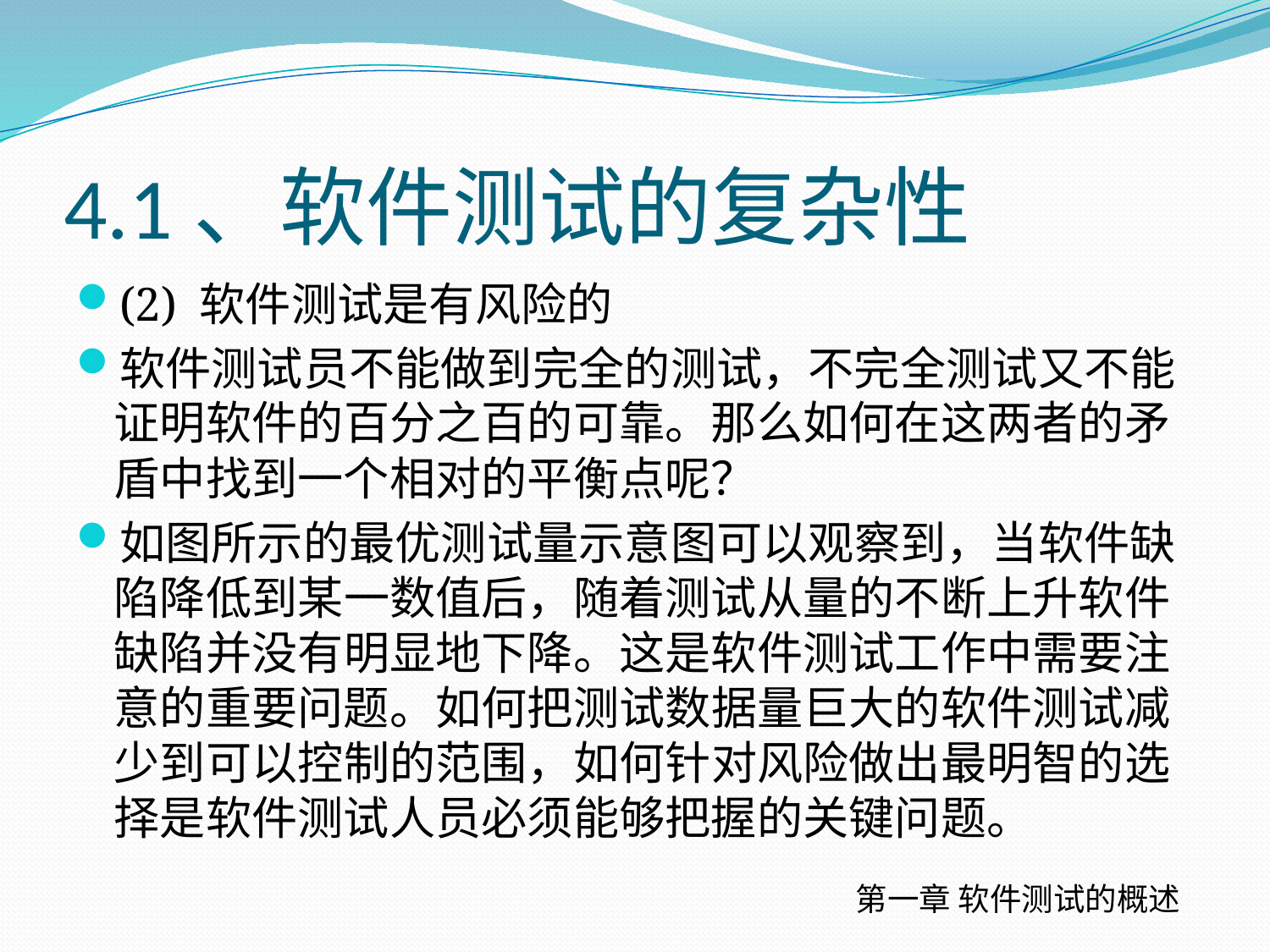

# 4.1、软件测试的复杂性
(2) 软件测试是有风险的
软件测试员不能做到完全的测试，不完全测试又不能证明软件的百分之百的可靠。那么如何在这两者的矛盾中找到一个相对的平衡点呢？
如图所示的最优测试量示意图可以观察到，当软件缺陷降低到某一数值后，随着测试从量的不断上升软件缺陷并没有明显地下降。这是软件测试工作中需要注意的重要问题。如何把测试数据量巨大的软件测试减少到可以控制的范围，如何针对风险做出最明智的选择是软件测试人员必须能够把握的关键问题。